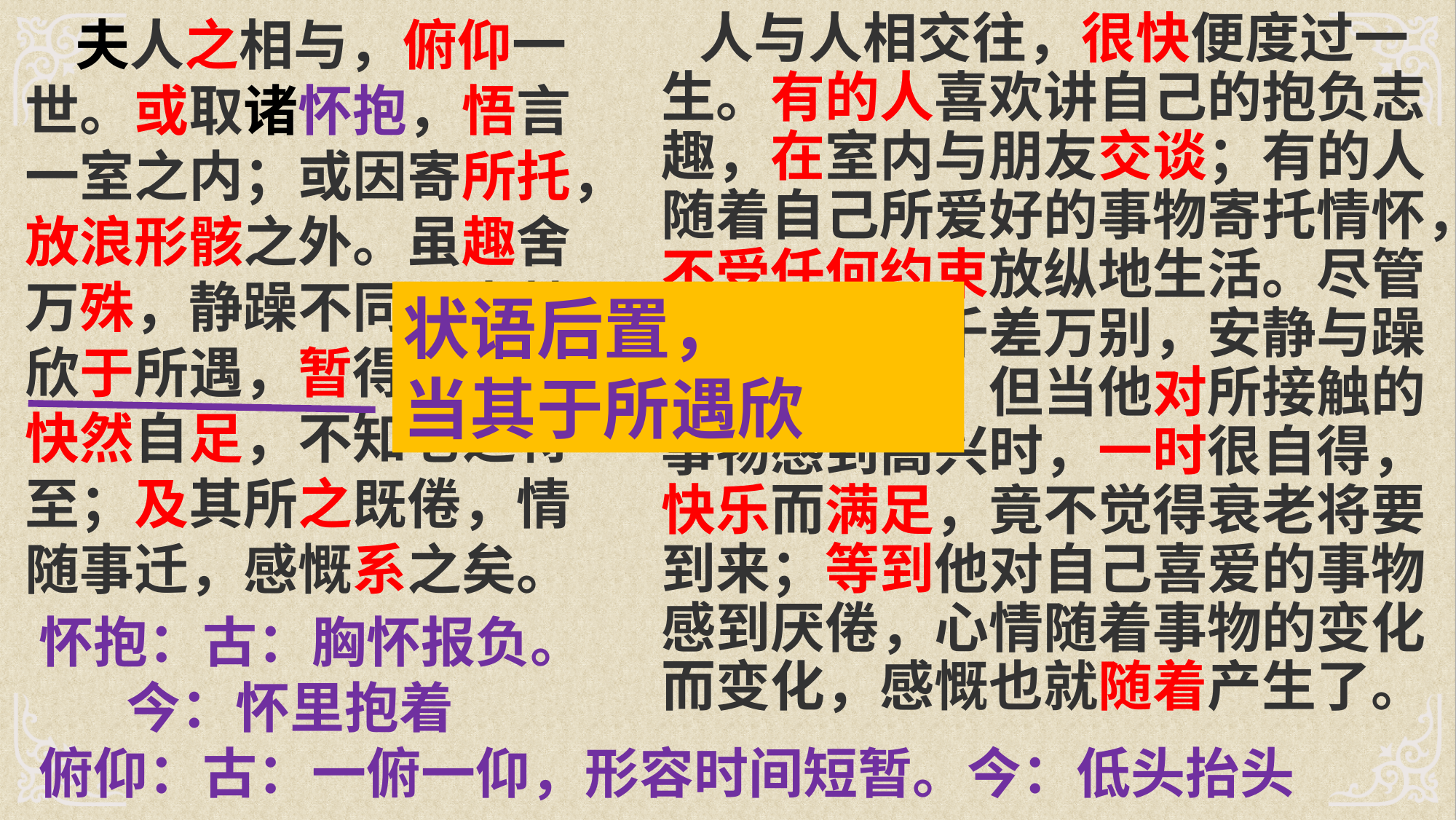

夫人之相与，俯仰一世。或取诸怀抱，悟言一室之内；或因寄所托，放浪形骸之外。虽趣舍万殊，静躁不同，当其欣于所遇，暂得于己，快然自足，不知老之将至；及其所之既倦，情随事迁，感慨系之矣。
  人与人相交往，很快便度过一生。有的人喜欢讲自己的抱负志趣，在室内与朋友交谈；有的人随着自己所爱好的事物寄托情怀，不受任何约束放纵地生活。尽管各人的爱好千差万别，安静与躁动各不相同，但当他对所接触的事物感到高兴时，一时很自得，快乐而满足，竟不觉得衰老将要到来；等到他对自己喜爱的事物感到厌倦，心情随着事物的变化而变化，感慨也就随着产生了。
状语后置，
当其于所遇欣
怀抱：古：胸怀报负。
      今：怀里抱着
俯仰：古：一俯一仰，形容时间短暂。今：低头抬头